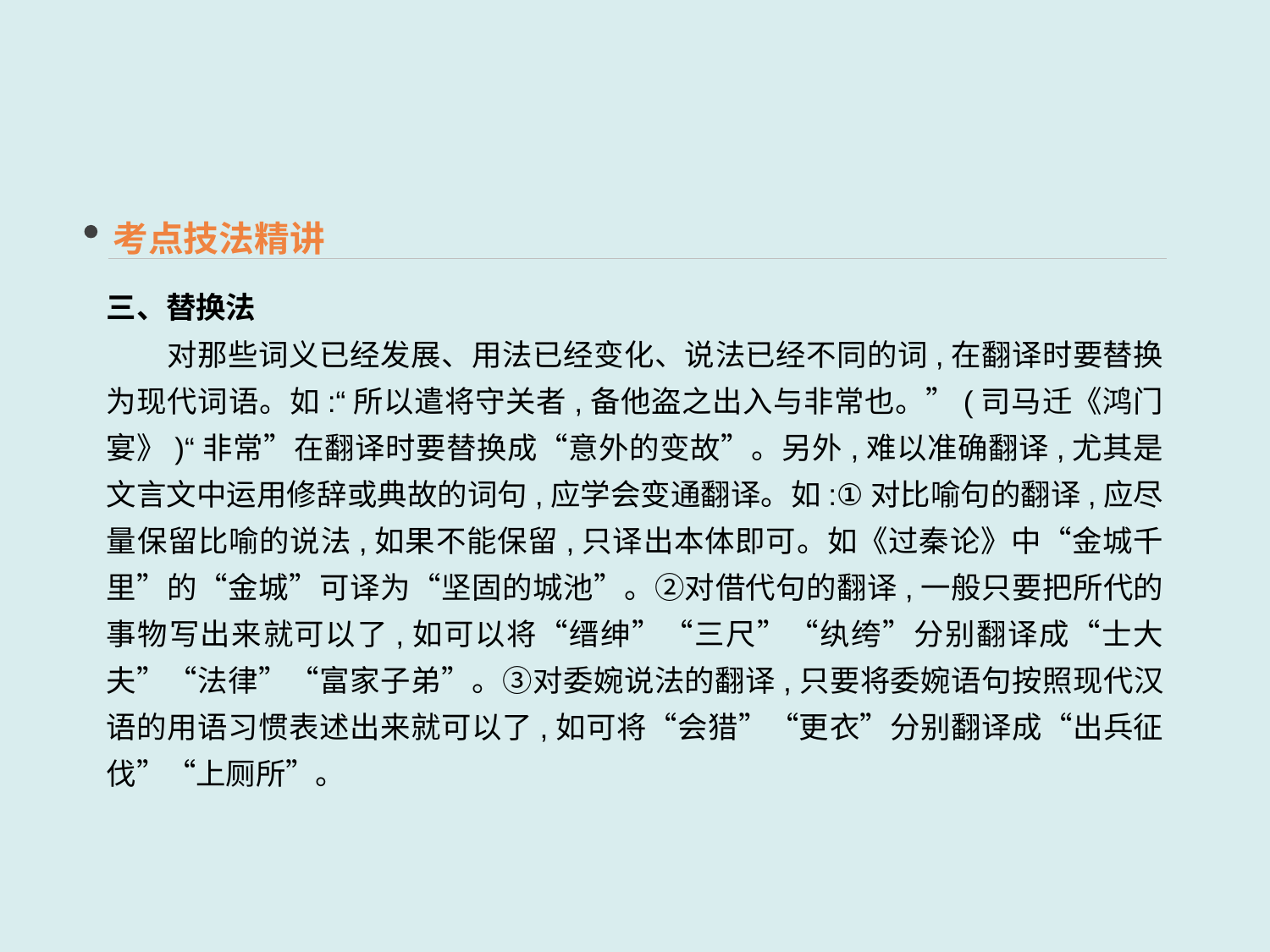

考点技法精讲

三、替换法
　　对那些词义已经发展、用法已经变化、说法已经不同的词,在翻译时要替换为现代词语。如:“所以遣将守关者,备他盗之出入与非常也。”(司马迁《鸿门宴》)“非常”在翻译时要替换成“意外的变故”。另外,难以准确翻译,尤其是文言文中运用修辞或典故的词句,应学会变通翻译。如:①对比喻句的翻译,应尽量保留比喻的说法,如果不能保留,只译出本体即可。如《过秦论》中“金城千里”的“金城”可译为“坚固的城池”。②对借代句的翻译,一般只要把所代的事物写出来就可以了,如可以将“缙绅”“三尺”“纨绔”分别翻译成“士大夫”“法律”“富家子弟”。③对委婉说法的翻译,只要将委婉语句按照现代汉语的用语习惯表述出来就可以了,如可将“会猎”“更衣”分别翻译成“出兵征伐”“上厕所”。